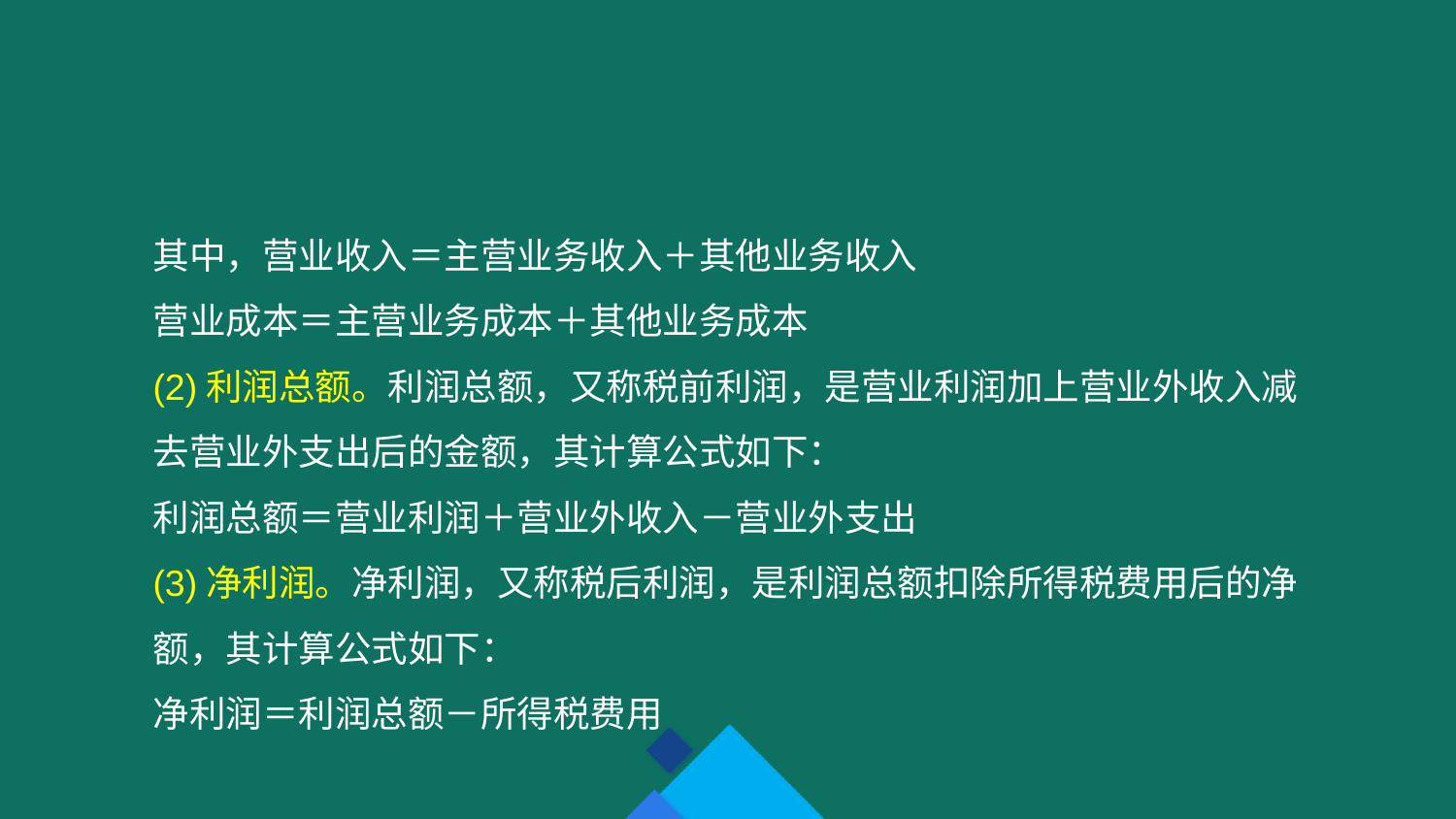

其中，营业收入＝主营业务收入＋其他业务收入
营业成本＝主营业务成本＋其他业务成本
(2)利润总额。利润总额，又称税前利润，是营业利润加上营业外收入减去营业外支出后的金额，其计算公式如下：
利润总额＝营业利润＋营业外收入－营业外支出
(3)净利润。净利润，又称税后利润，是利润总额扣除所得税费用后的净额，其计算公式如下：
净利润＝利润总额－所得税费用